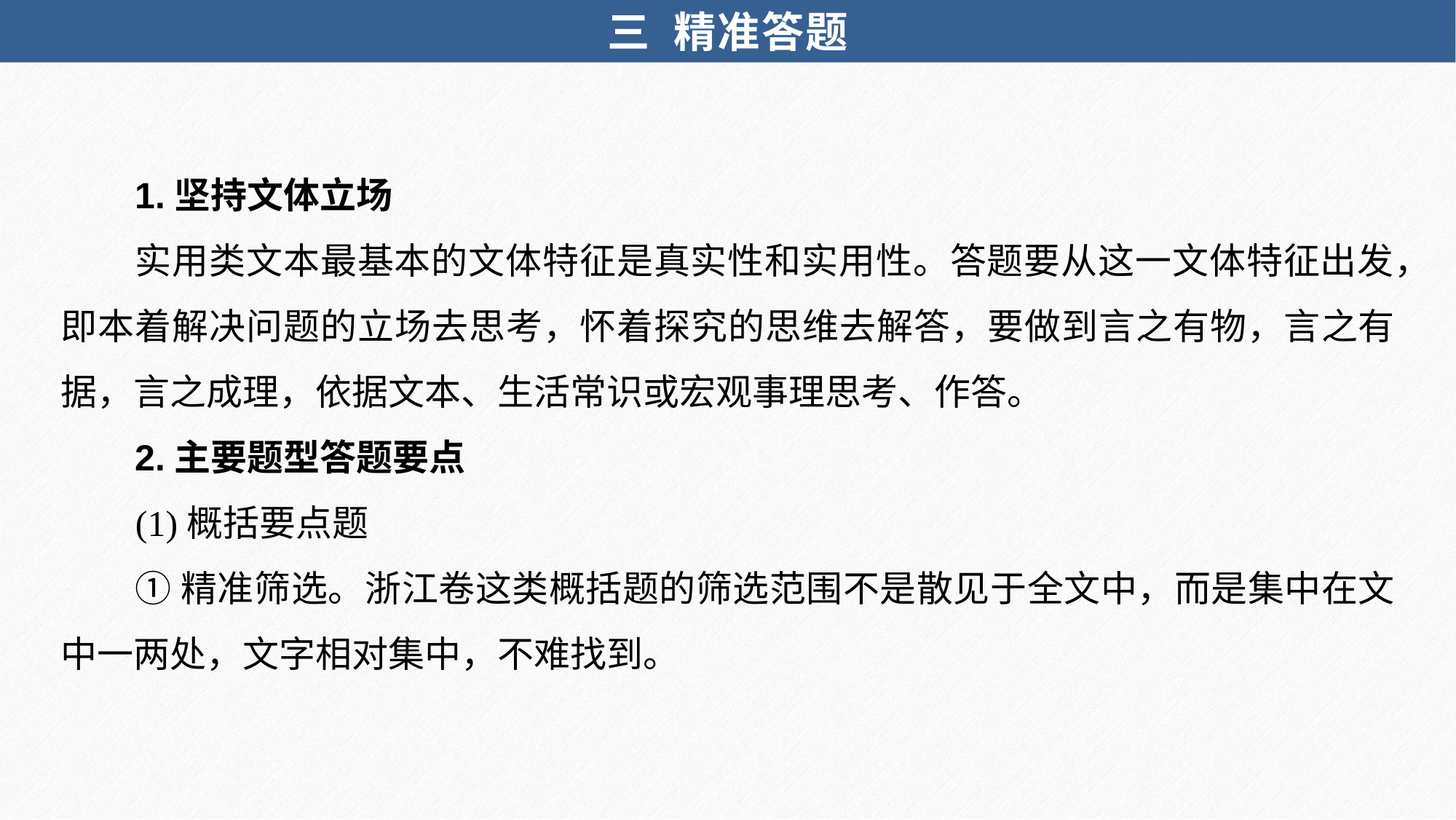

三  精准答题
1.坚持文体立场
实用类文本最基本的文体特征是真实性和实用性。答题要从这一文体特征出发，即本着解决问题的立场去思考，怀着探究的思维去解答，要做到言之有物，言之有据，言之成理，依据文本、生活常识或宏观事理思考、作答。
2.主要题型答题要点
(1)概括要点题
①精准筛选。浙江卷这类概括题的筛选范围不是散见于全文中，而是集中在文中一两处，文字相对集中，不难找到。